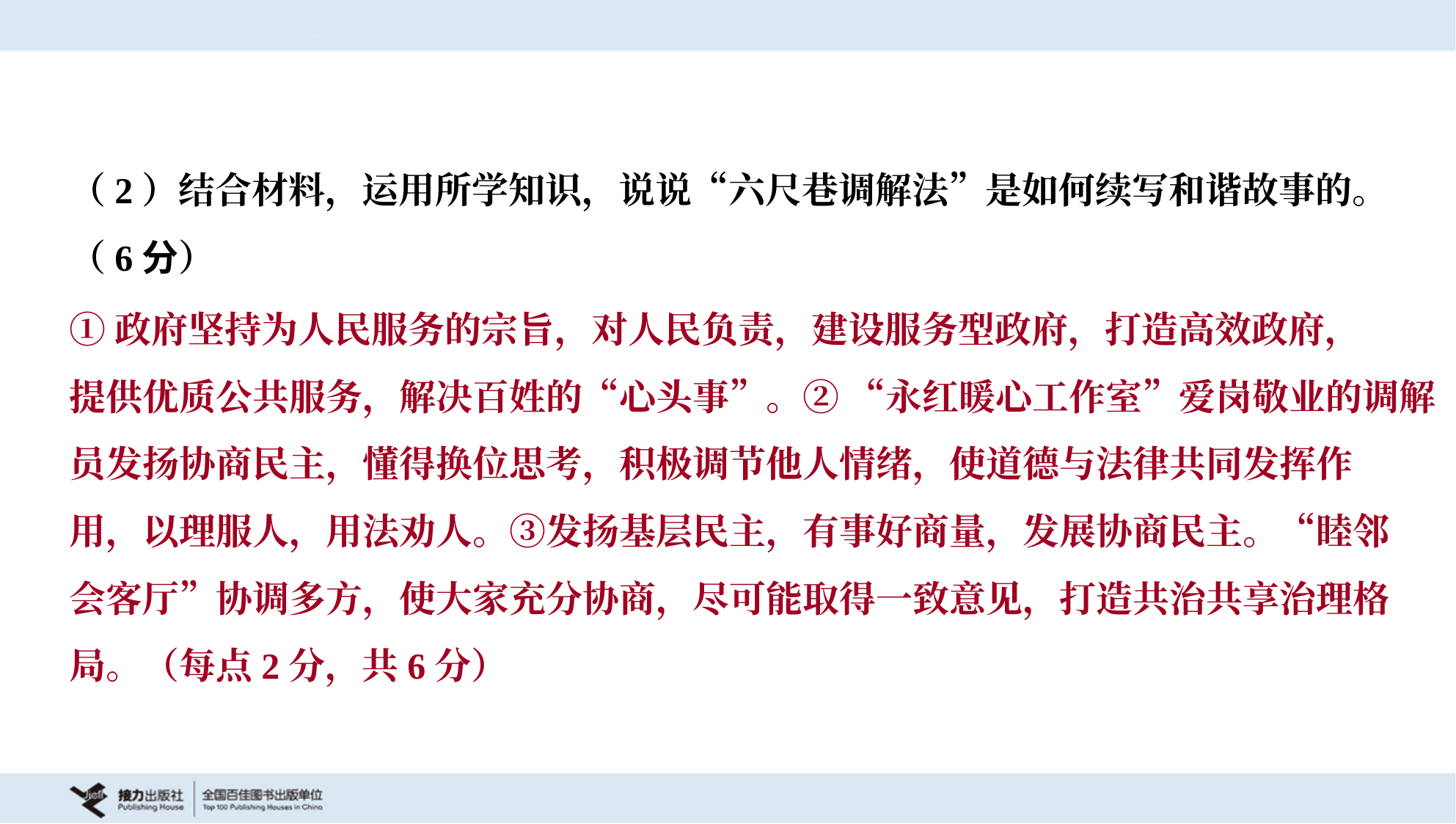

（2）结合材料，运用所学知识，说说“六尺巷调解法”是如何续写和谐故事的。
（6分）
①政府坚持为人民服务的宗旨，对人民负责，建设服务型政府，打造高效政府，
提供优质公共服务，解决百姓的“心头事”。② “永红暖心工作室”爱岗敬业的调解
员发扬协商民主，懂得换位思考，积极调节他人情绪，使道德与法律共同发挥作
用，以理服人，用法劝人。③发扬基层民主，有事好商量，发展协商民主。“睦邻
会客厅”协调多方，使大家充分协商，尽可能取得一致意见，打造共治共享治理格
局。（每点2分，共6分）